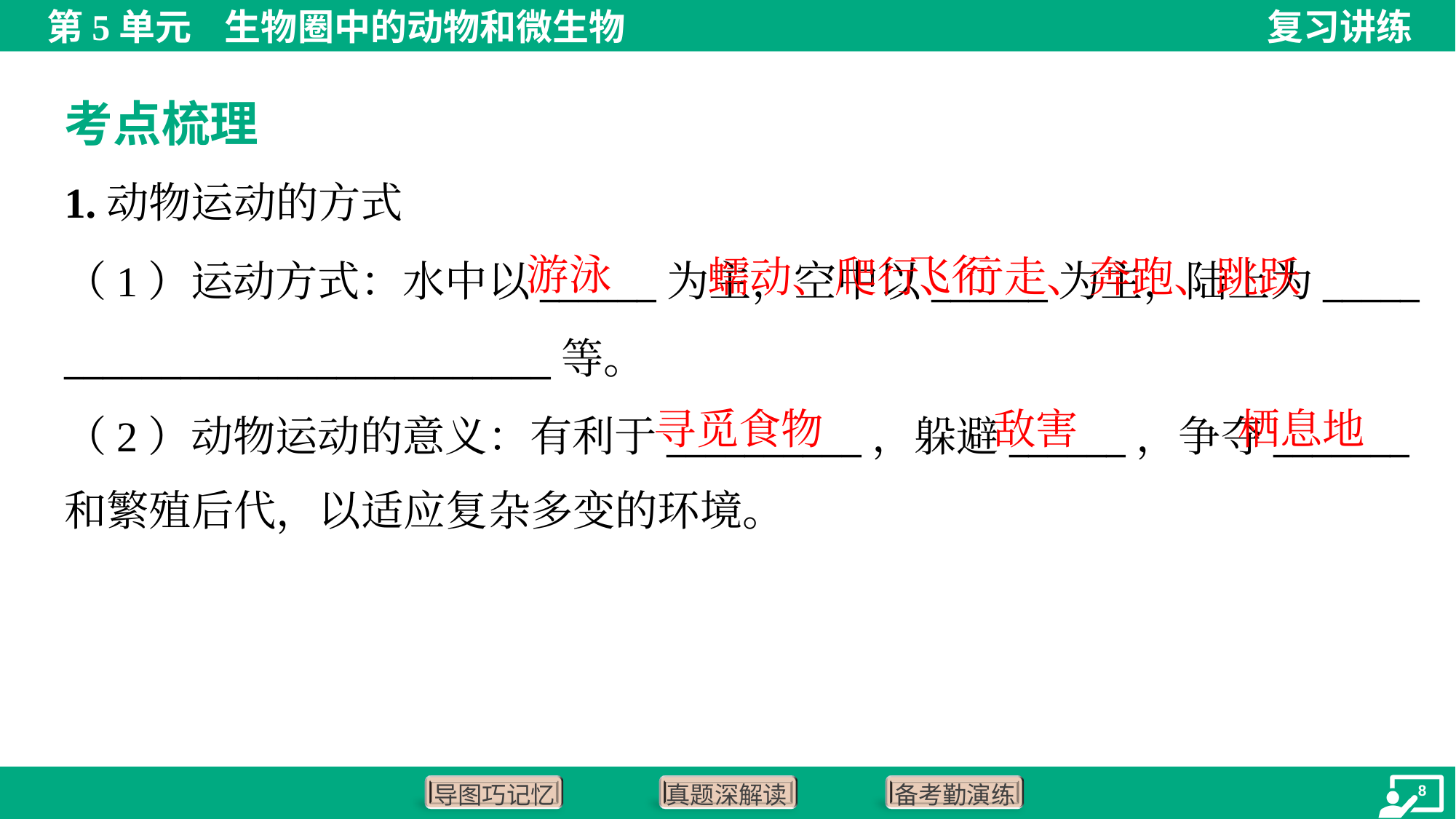

考点梳理
1.动物运动的方式
                                                          蠕动、爬行、行走、奔跑、跳跃
游泳
飞行
（1）运动方式：水中以______为主，空中以______为主，陆上为_____
_________________________等。
（2）动物运动的意义：有利于__________，躲避______，争夺_______
和繁殖后代，以适应复杂多变的环境。
寻觅食物
敌害
栖息地